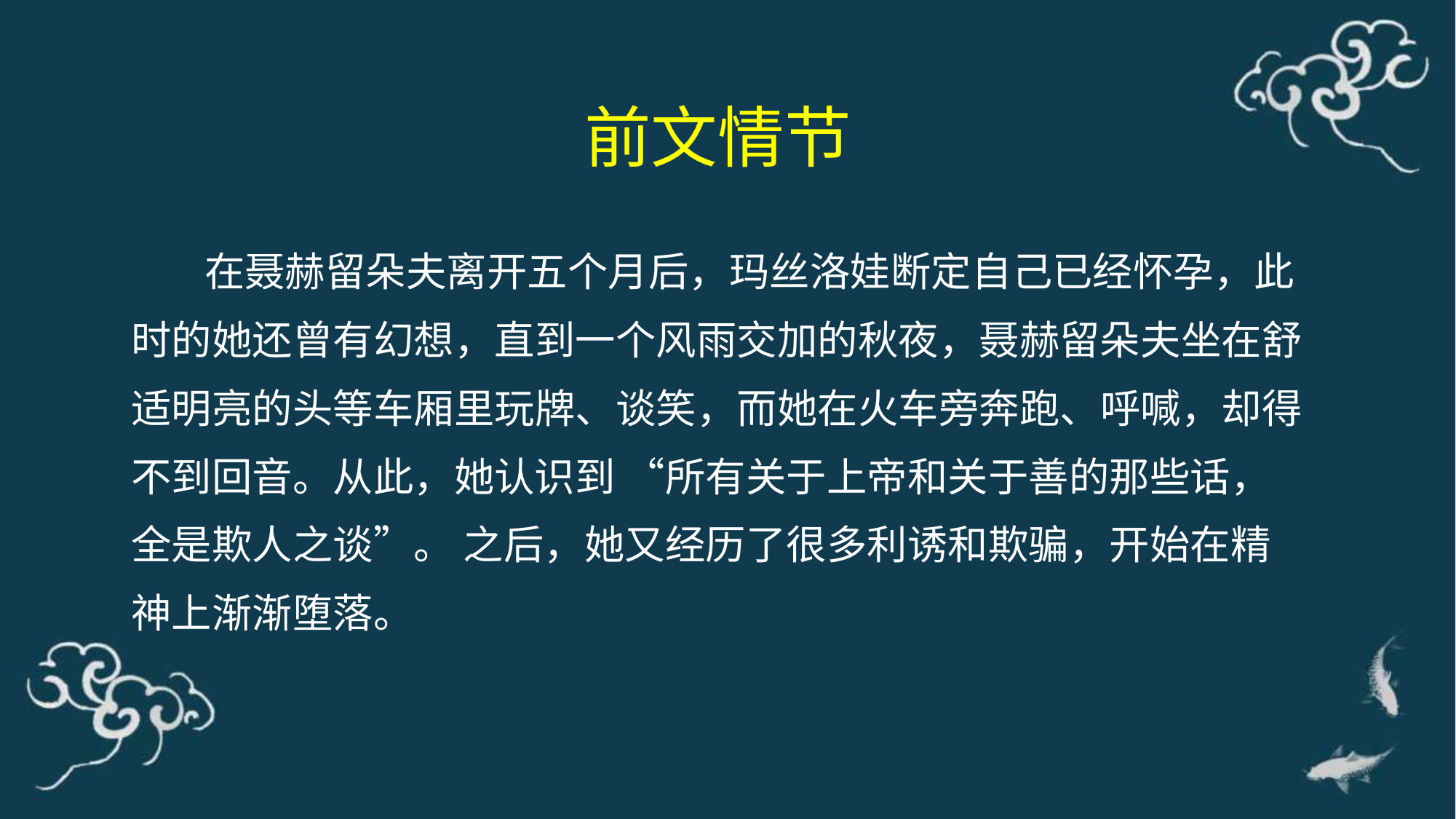

前文情节
       在聂赫留朵夫离开五个月后，玛丝洛娃断定自己已经怀孕，此时的她还曾有幻想，直到一个风雨交加的秋夜，聂赫留朵夫坐在舒适明亮的头等车厢里玩牌、谈笑，而她在火车旁奔跑、呼喊，却得不到回音。从此，她认识到 “所有关于上帝和关于善的那些话，全是欺人之谈”。 之后，她又经历了很多利诱和欺骗，开始在精神上渐渐堕落。